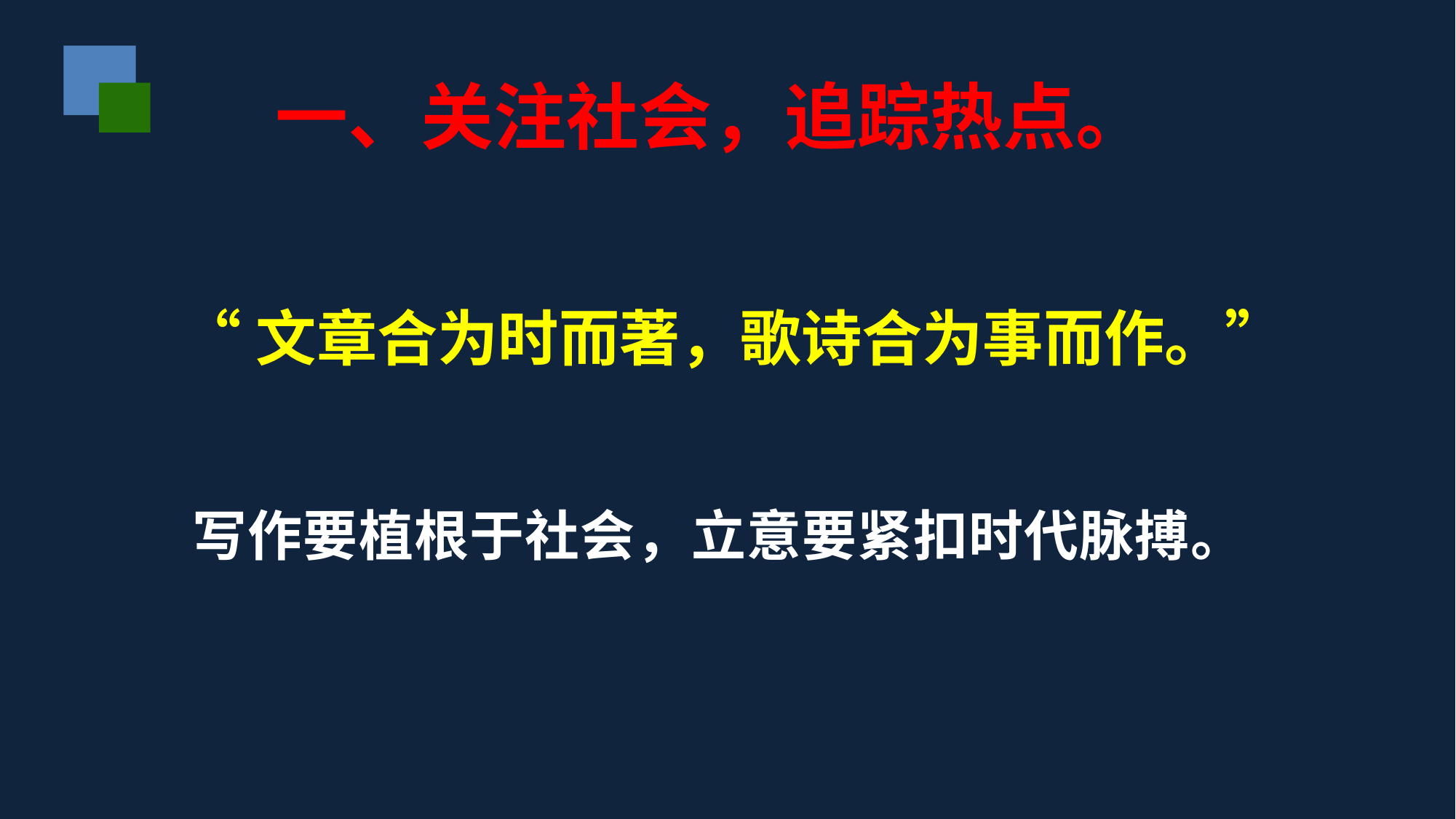

一、关注社会，追踪热点。
“文章合为时而著，歌诗合为事而作。”
写作要植根于社会，立意要紧扣时代脉搏。